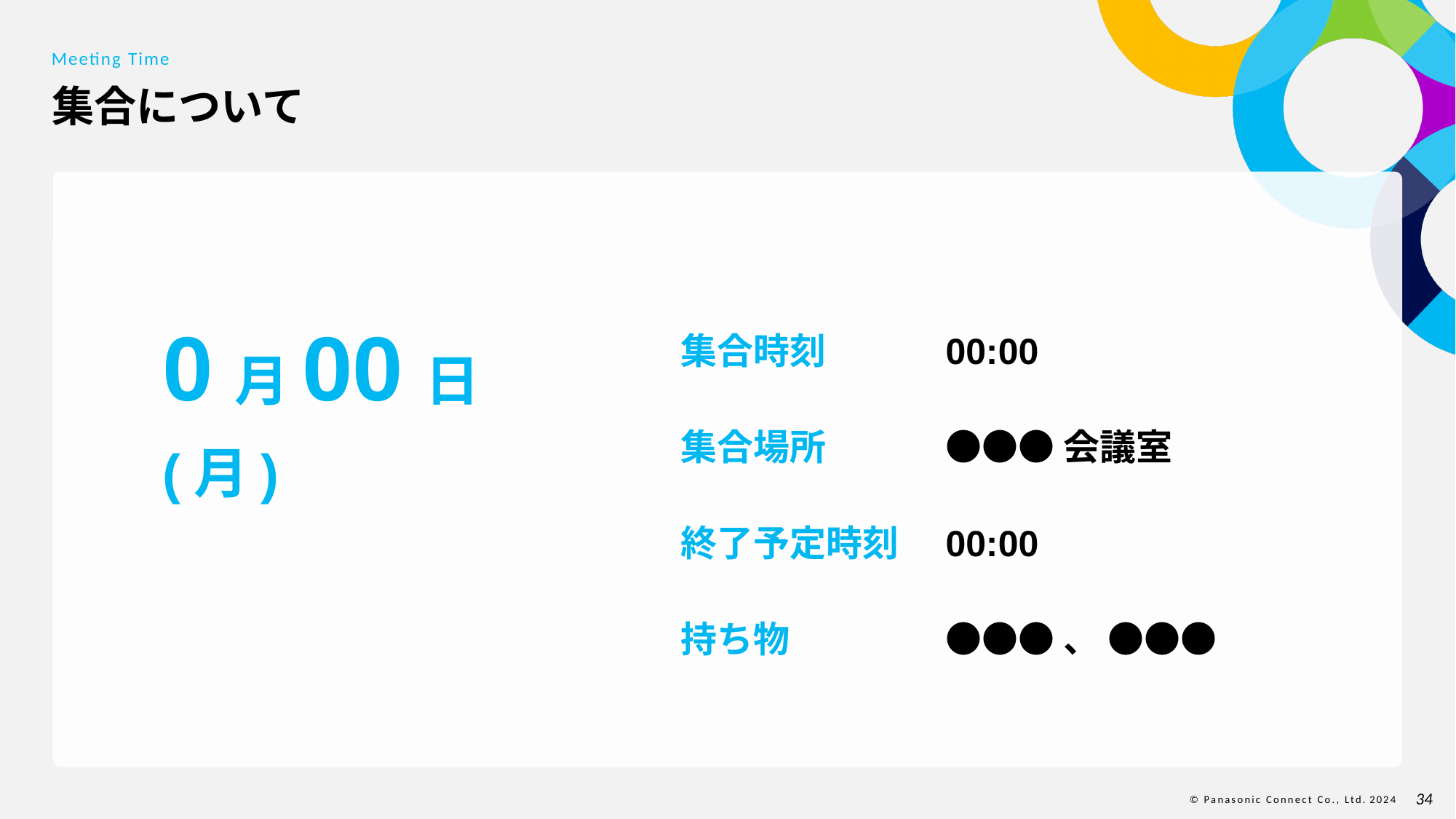

Meeting Time
# 集合について
集合時刻
集合場所
終了予定時刻
持ち物
00:00
●●●会議室
00:00
●●●、 ●●●
0月00日(月)